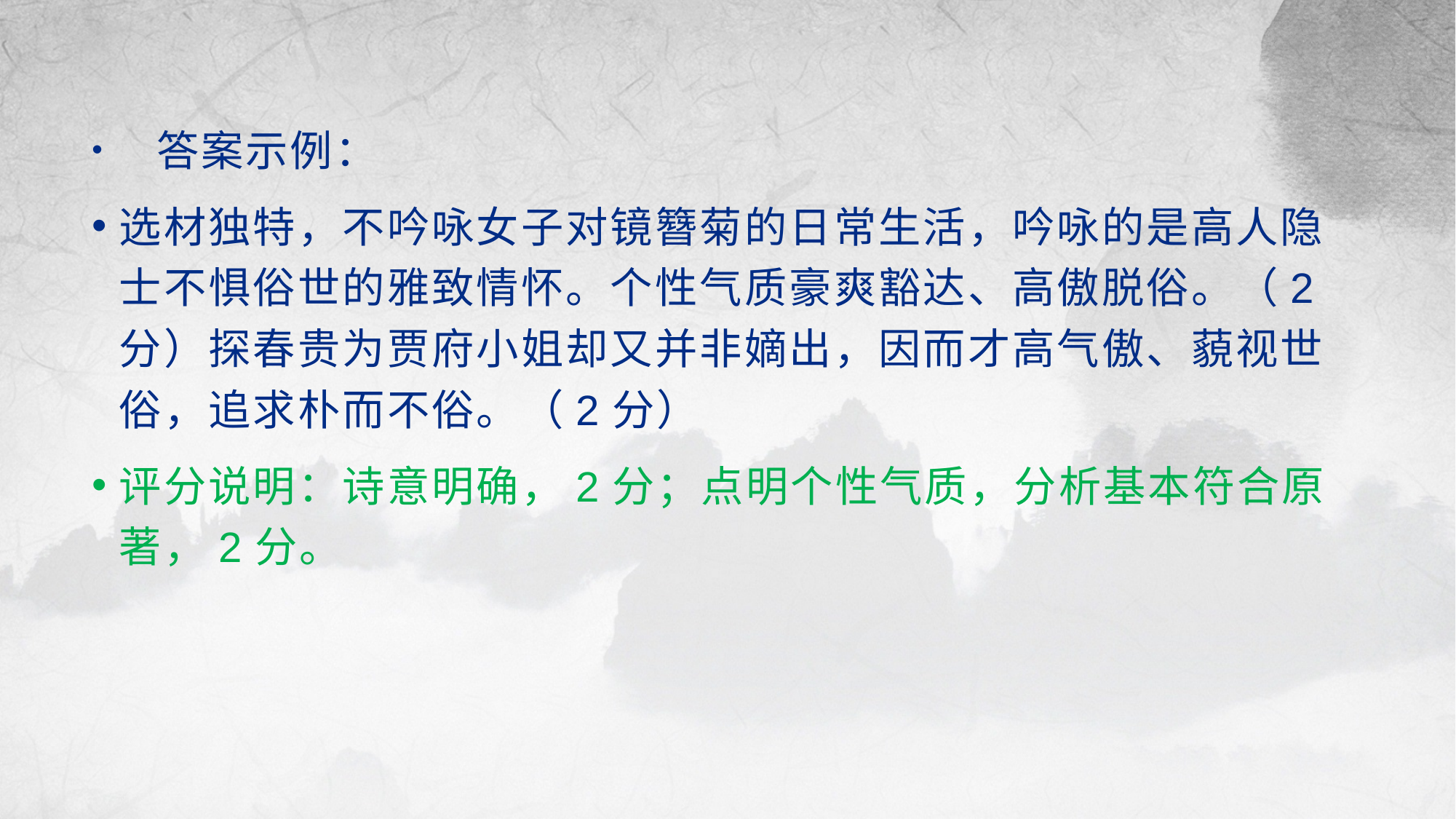

答案示例：
选材独特，不吟咏女子对镜簪菊的日常生活，吟咏的是高人隐士不惧俗世的雅致情怀。个性气质豪爽豁达、高傲脱俗。（2分）探春贵为贾府小姐却又并非嫡出，因而才高气傲、藐视世俗，追求朴而不俗。（2分）
评分说明：诗意明确，2分；点明个性气质，分析基本符合原著，2分。